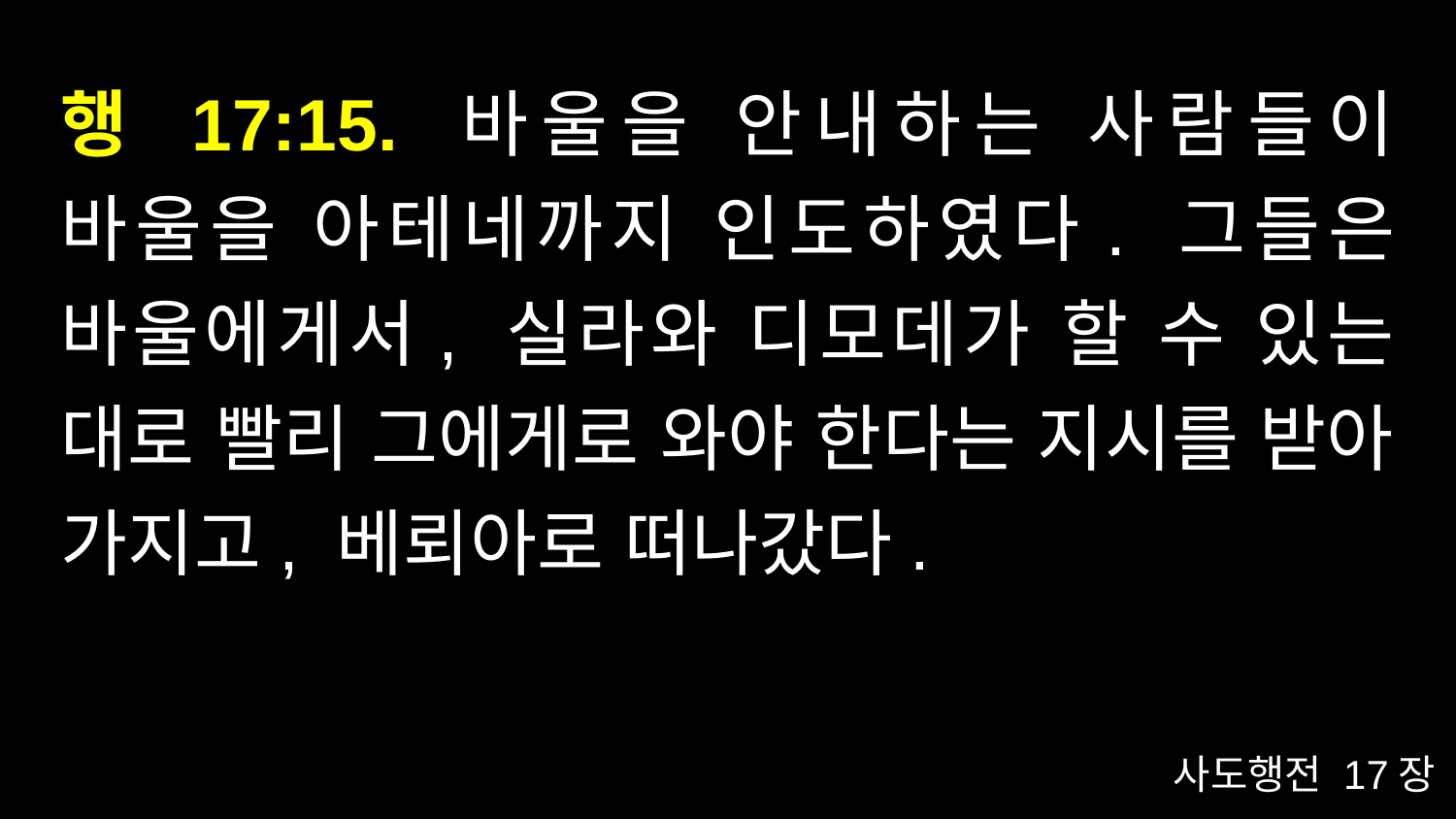

# 행 17:15. 바울을 안내하는 사람들이 바울을 아테네까지 인도하였다. 그들은 바울에게서, 실라와 디모데가 할 수 있는 대로 빨리 그에게로 와야 한다는 지시를 받아 가지고, 베뢰아로 떠나갔다.
사도행전 17장